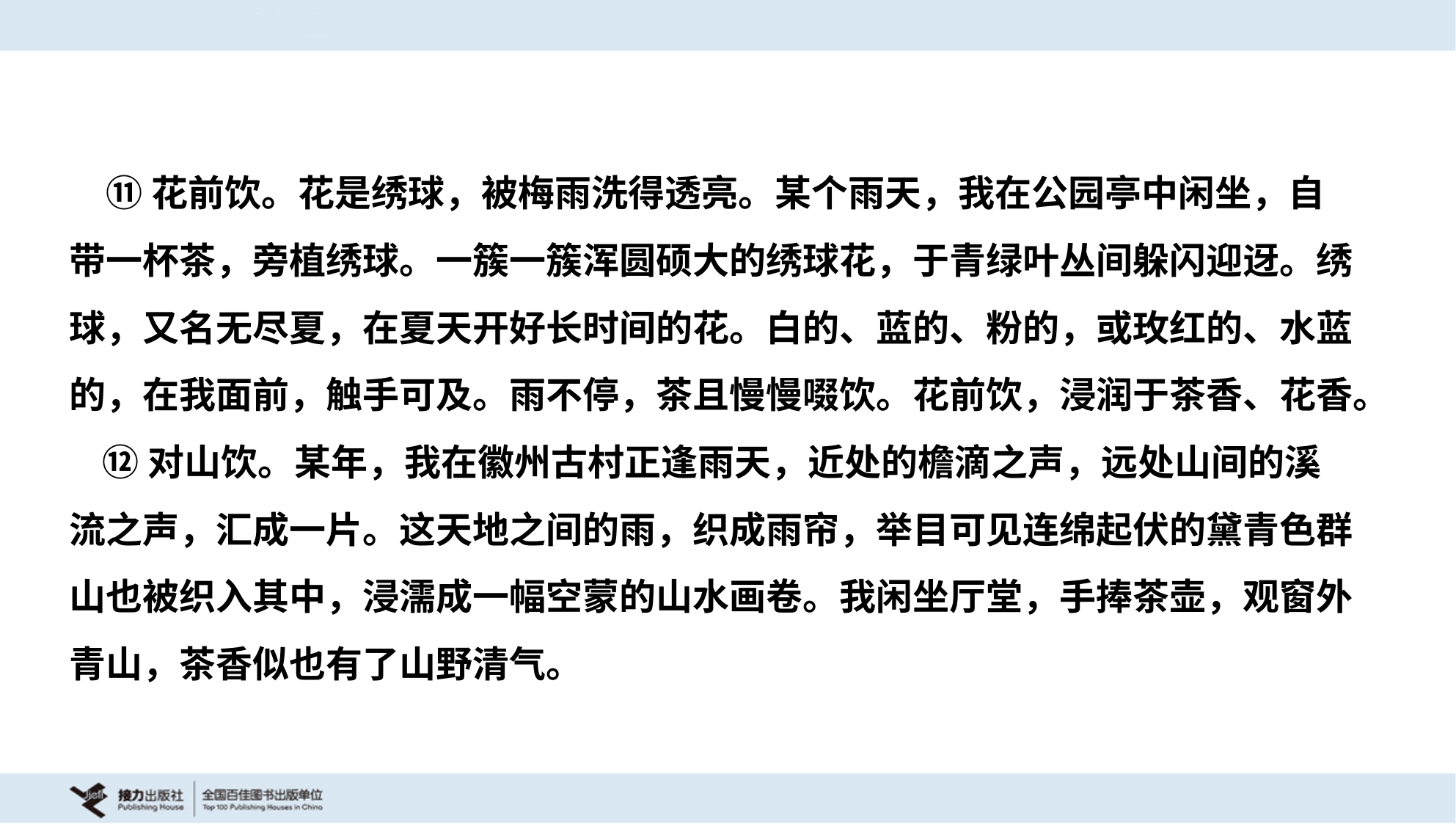

⑪花前饮。花是绣球，被梅雨洗得透亮。某个雨天，我在公园亭中闲坐，自
带一杯茶，旁植绣球。一簇一簇浑圆硕大的绣球花，于青绿叶丛间躲闪迎迓。绣
球，又名无尽夏，在夏天开好长时间的花。白的、蓝的、粉的，或玫红的、水蓝
的，在我面前，触手可及。雨不停，茶且慢慢啜饮。花前饮，浸润于茶香、花香。
    ⑫对山饮。某年，我在徽州古村正逢雨天，近处的檐滴之声，远处山间的溪
流之声，汇成一片。这天地之间的雨，织成雨帘，举目可见连绵起伏的黛青色群
山也被织入其中，浸濡成一幅空蒙的山水画卷。我闲坐厅堂，手捧茶壶，观窗外
青山，茶香似也有了山野清气。